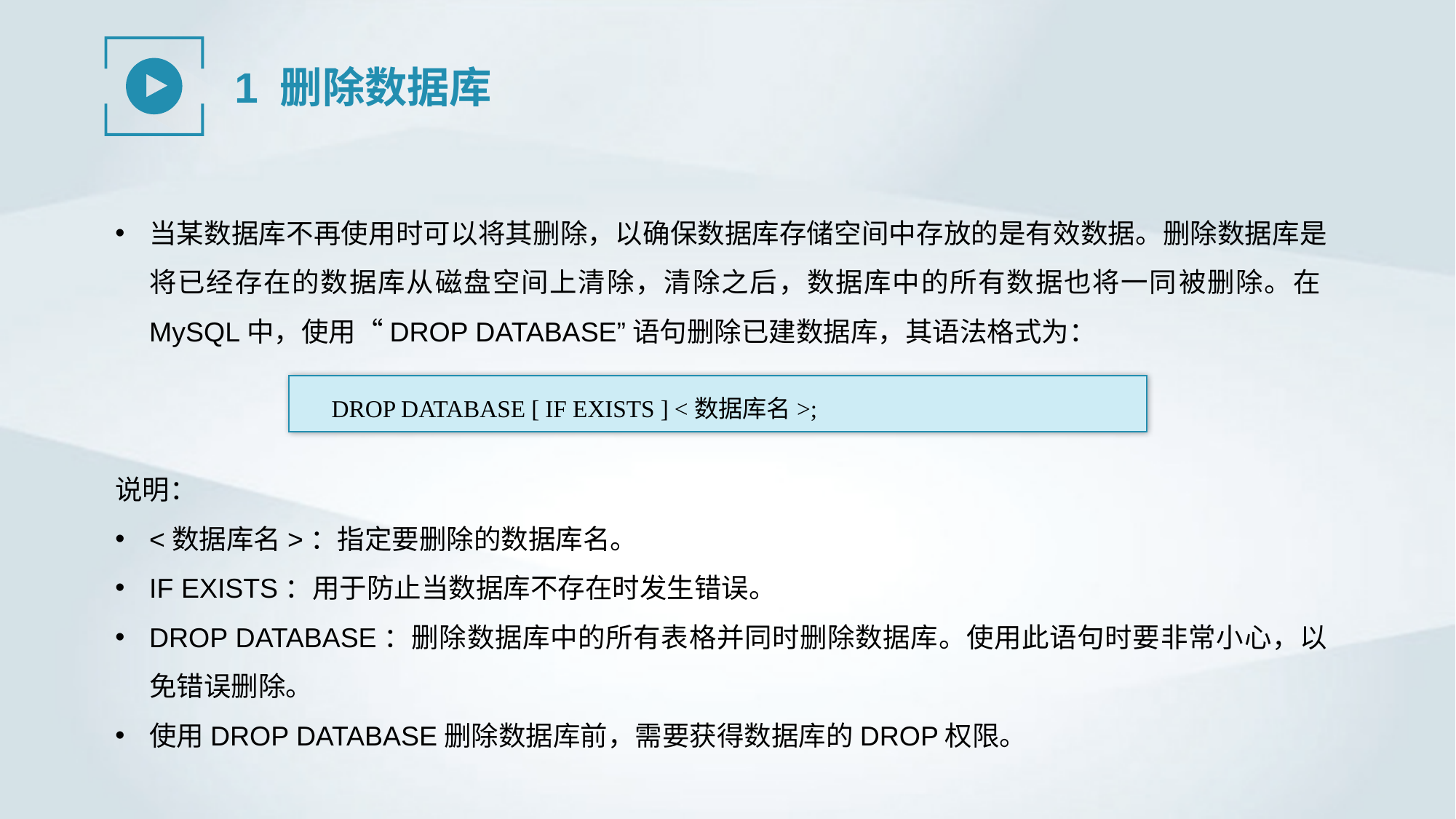

1 删除数据库
当某数据库不再使用时可以将其删除，以确保数据库存储空间中存放的是有效数据。删除数据库是将已经存在的数据库从磁盘空间上清除，清除之后，数据库中的所有数据也将一同被删除。在MySQL中，使用“DROP DATABASE”语句删除已建数据库，其语法格式为：
DROP DATABASE [ IF EXISTS ] <数据库名>;
说明：
<数据库名>：指定要删除的数据库名。
IF EXISTS：用于防止当数据库不存在时发生错误。
DROP DATABASE：删除数据库中的所有表格并同时删除数据库。使用此语句时要非常小心，以免错误删除。
使用DROP DATABASE删除数据库前，需要获得数据库的DROP权限。